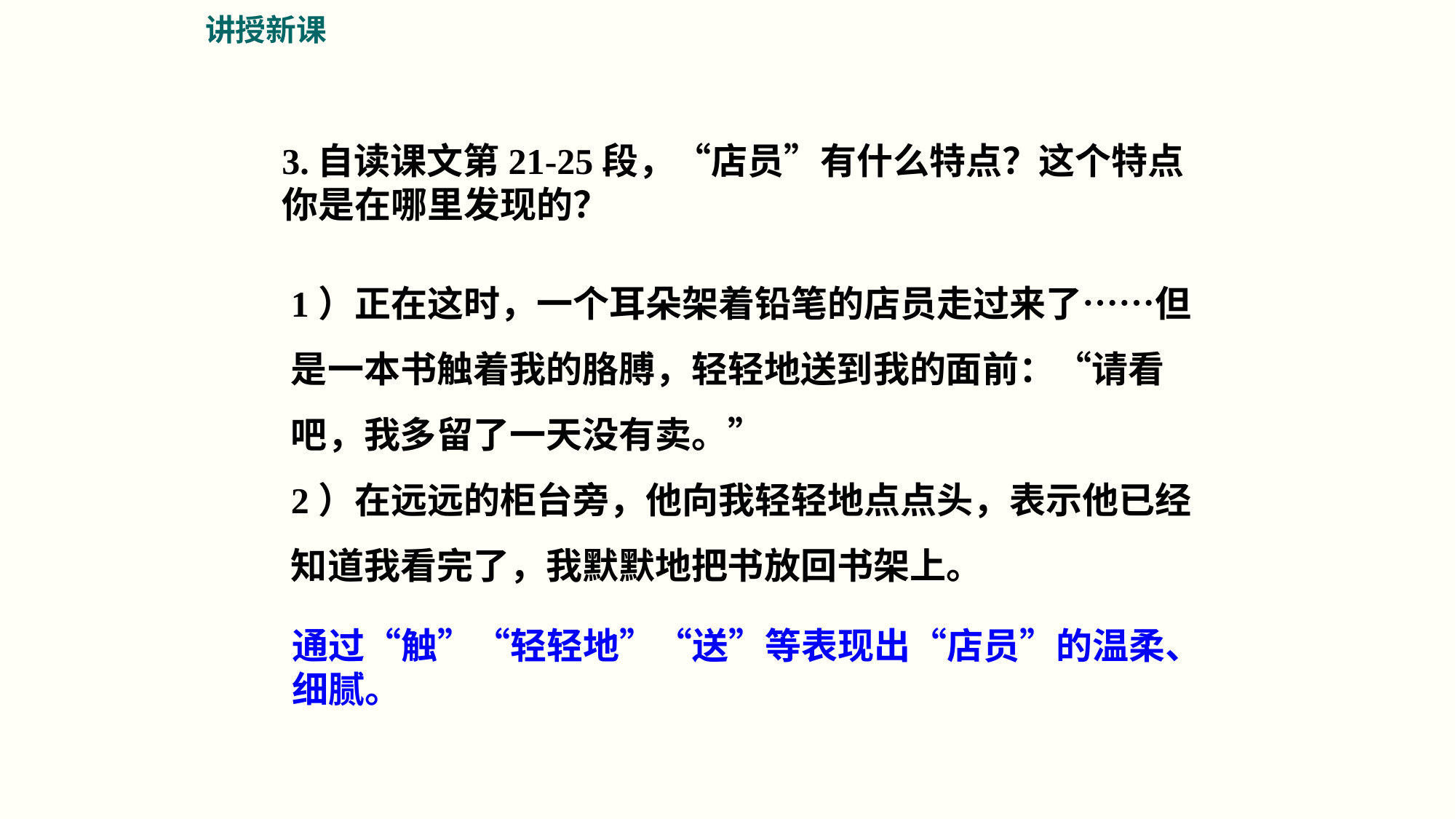

讲授新课
3.自读课文第21-25段，“店员”有什么特点？这个特点你是在哪里发现的？
1）正在这时，一个耳朵架着铅笔的店员走过来了……但是一本书触着我的胳膊，轻轻地送到我的面前：“请看吧，我多留了一天没有卖。”
2）在远远的柜台旁，他向我轻轻地点点头，表示他已经知道我看完了，我默默地把书放回书架上。
通过“触”“轻轻地”“送”等表现出“店员”的温柔、细腻。